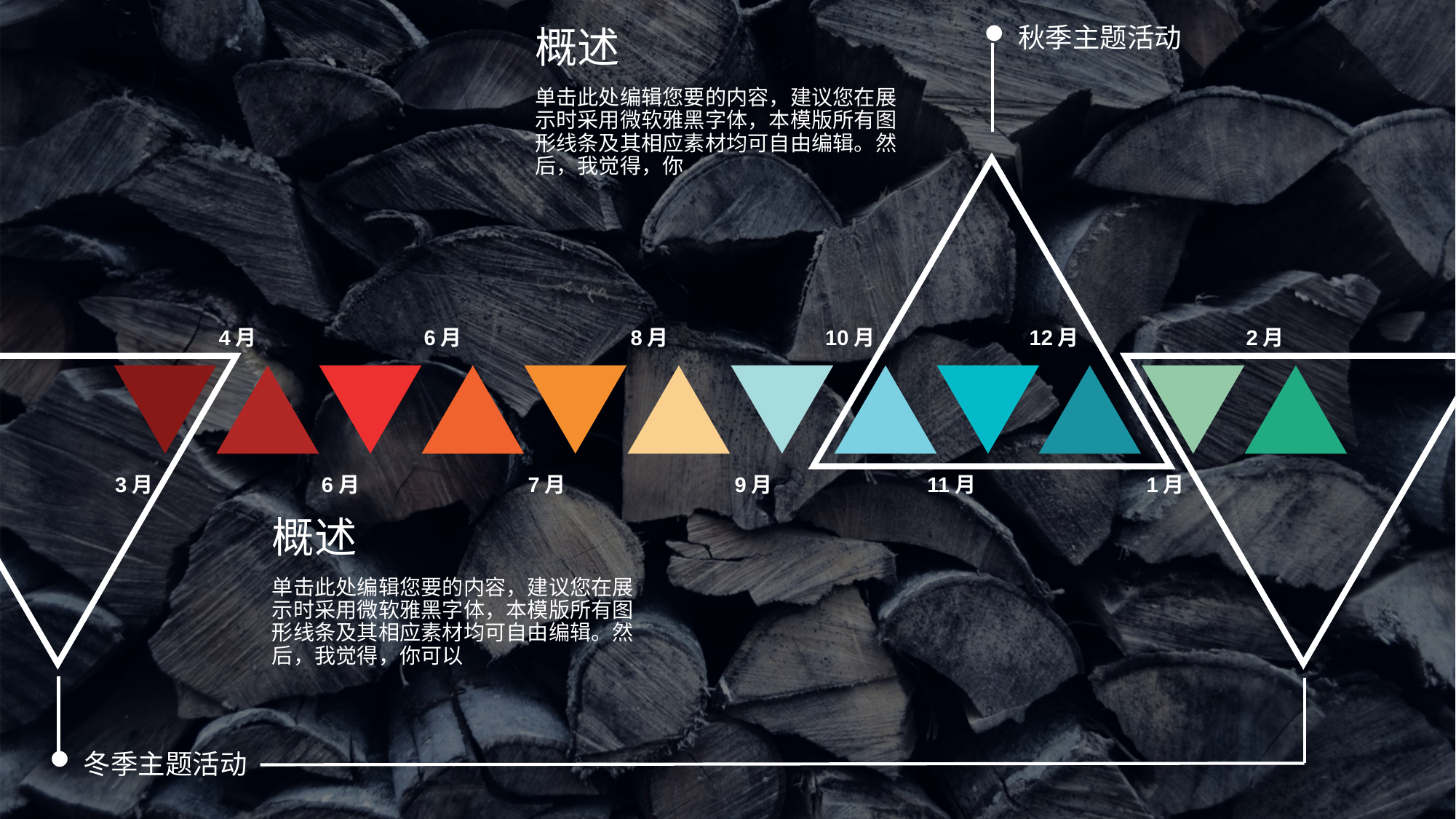

概述
单击此处编辑您要的内容，建议您在展示时采用微软雅黑字体，本模版所有图形线条及其相应素材均可自由编辑。然后，我觉得，你
秋季主题活动

4月
6月
8月
10月
12月
2月

3月
6月
7月
9月
11月
1月
概述
单击此处编辑您要的内容，建议您在展示时采用微软雅黑字体，本模版所有图形线条及其相应素材均可自由编辑。然后，我觉得，你可以
冬季主题活动